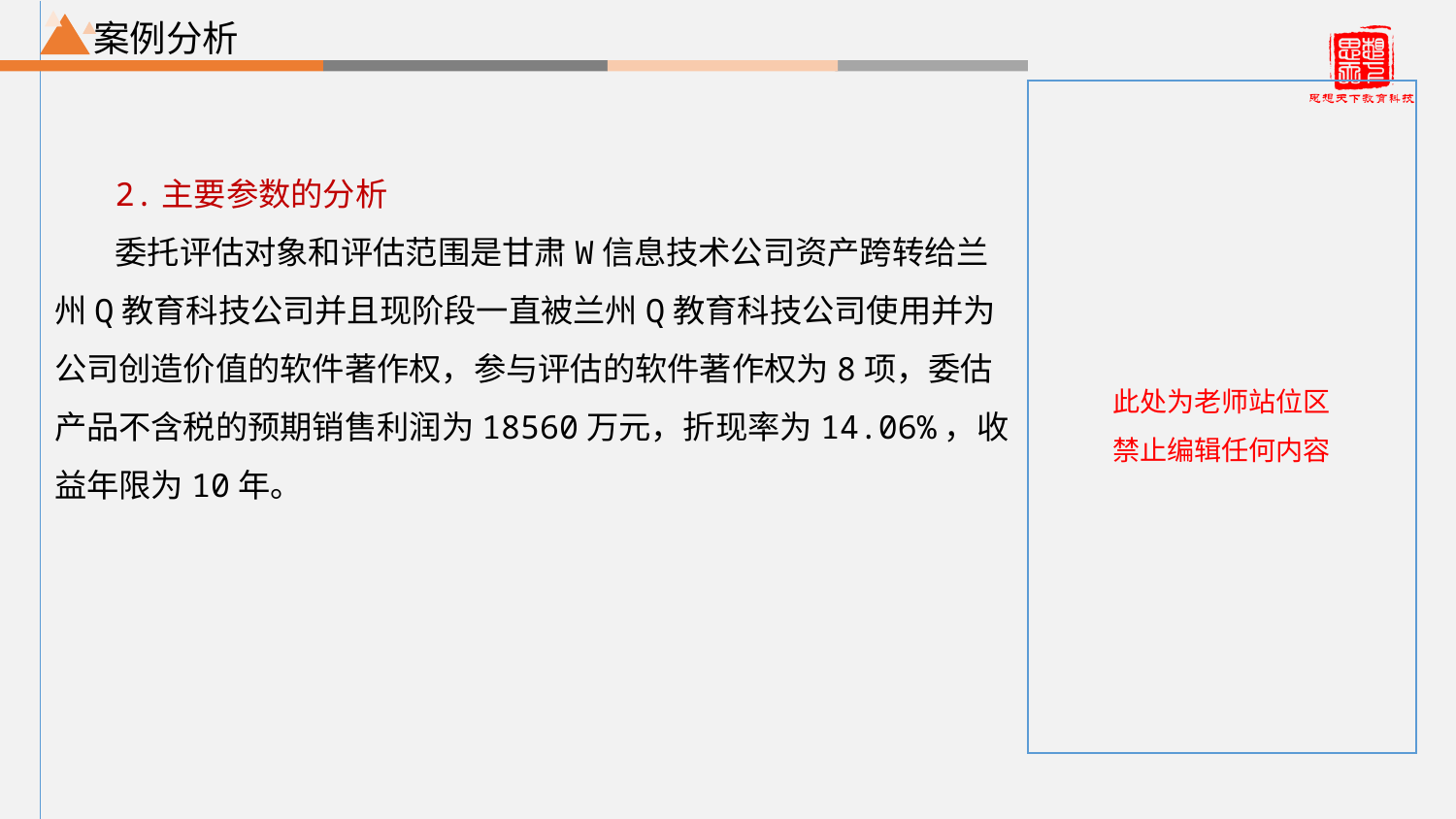

案例分析
2.主要参数的分析
委托评估对象和评估范围是甘肃W信息技术公司资产跨转给兰州Q教育科技公司并且现阶段一直被兰州Q教育科技公司使用并为公司创造价值的软件著作权，参与评估的软件著作权为8项，委估产品不含税的预期销售利润为18560万元，折现率为14.06%，收益年限为10年。
74